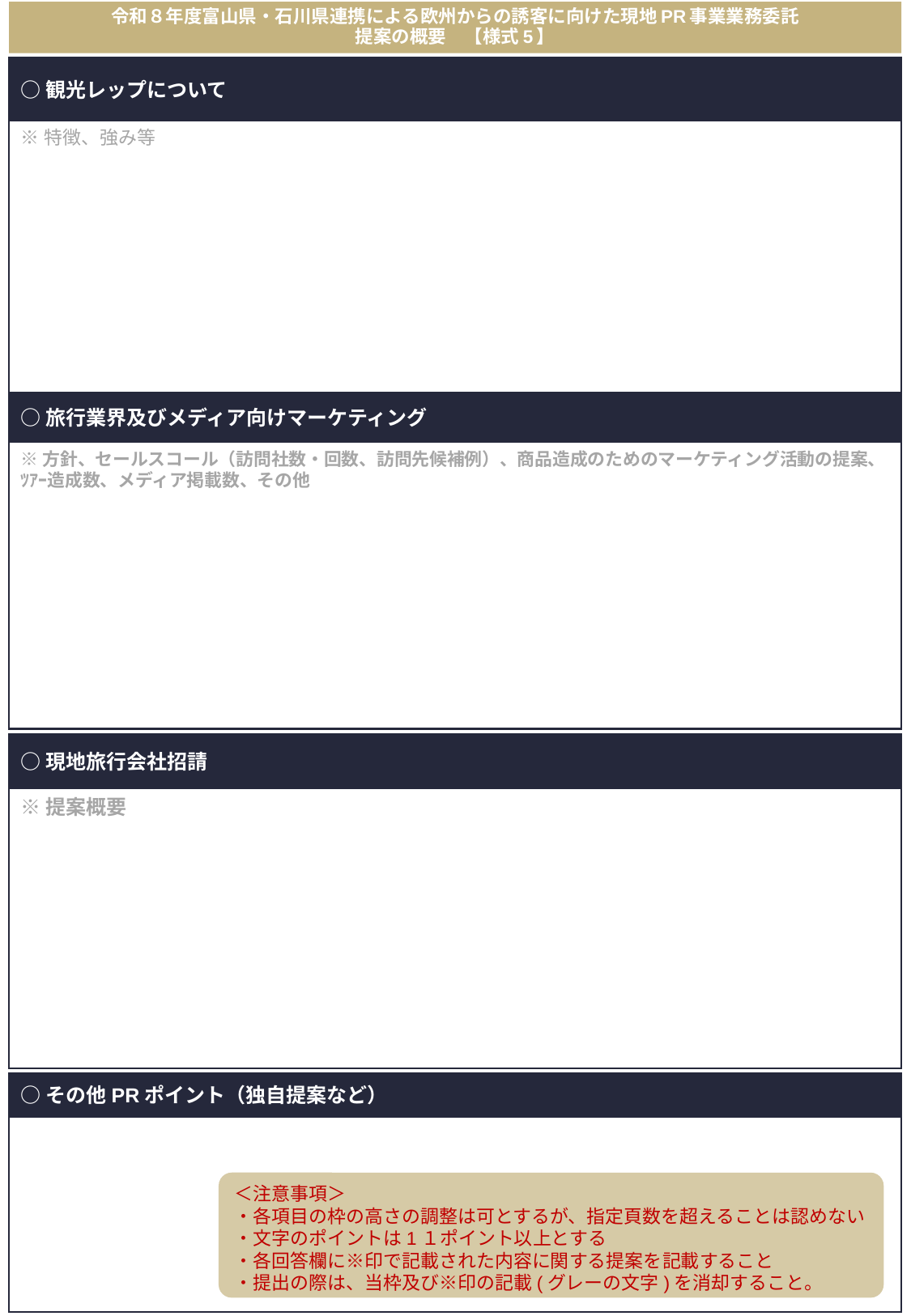

# 令和８年度富山県・石川県連携による欧州からの誘客に向けた現地PR事業業務委託 提案の概要　【様式5】
○観光レップについて
※特徴、強み等

○旅行業界及びメディア向けマーケティング
※方針、セールスコール（訪問社数・回数、訪問先候補例）、商品造成のためのマーケティング活動の提案、ﾂｱｰ造成数、メディア掲載数、その他
○現地旅行会社招請
※提案概要
○その他PRポイント（独自提案など）

＜注意事項＞
・各項目の枠の高さの調整は可とするが、指定頁数を超えることは認めない
・文字のポイントは1１ポイント以上とする
・各回答欄に※印で記載された内容に関する提案を記載すること
・提出の際は、当枠及び※印の記載(グレーの文字)を消却すること。